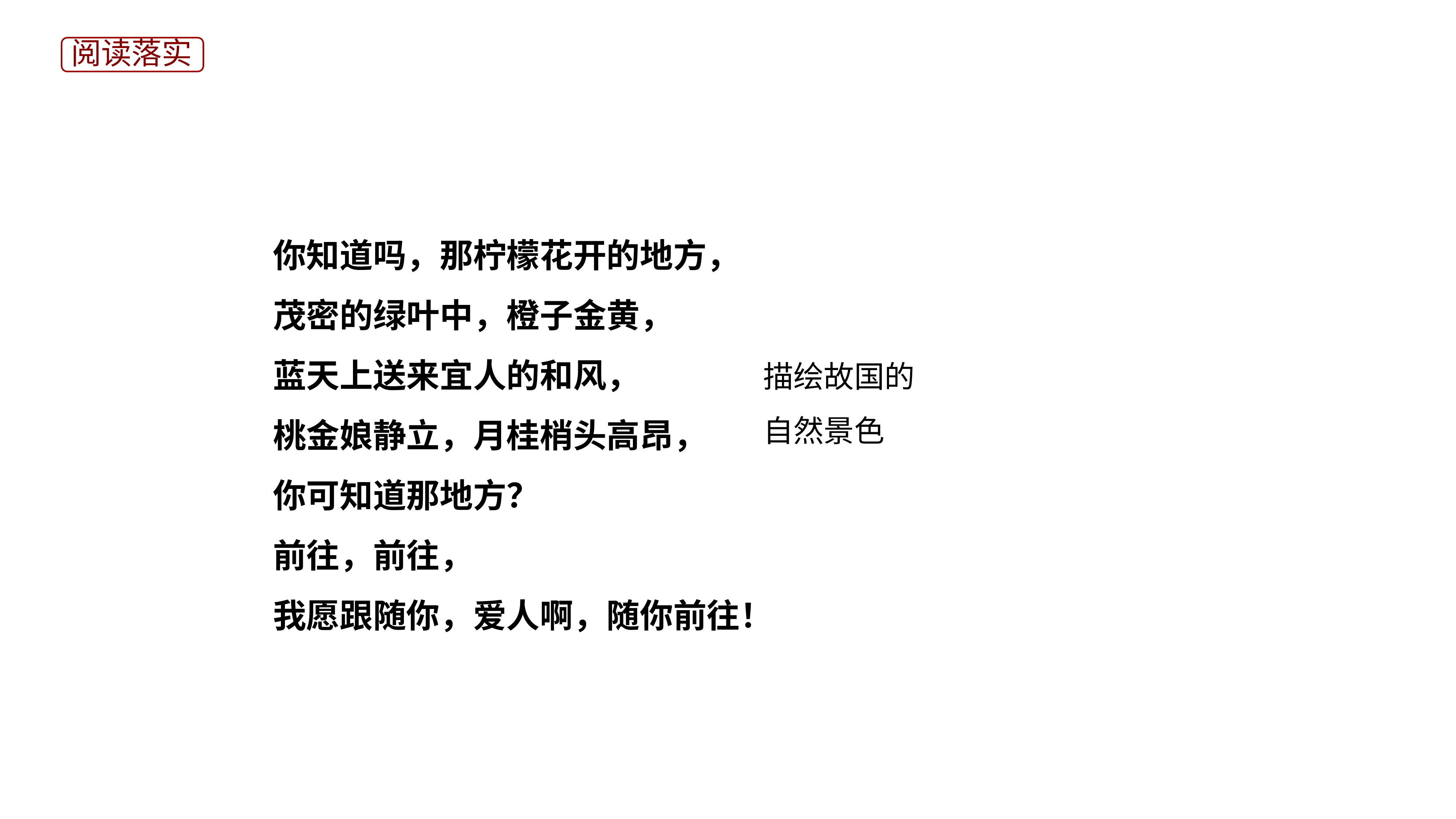

阅读落实

你知道吗，那柠檬花开的地方，
茂密的绿叶中，橙子金黄，
蓝天上送来宜人的和风，
桃金娘静立，月桂梢头高昂，
你可知道那地方？
前往，前往，
我愿跟随你，爱人啊，随你前往！
描绘故国的自然景色
学科网原创